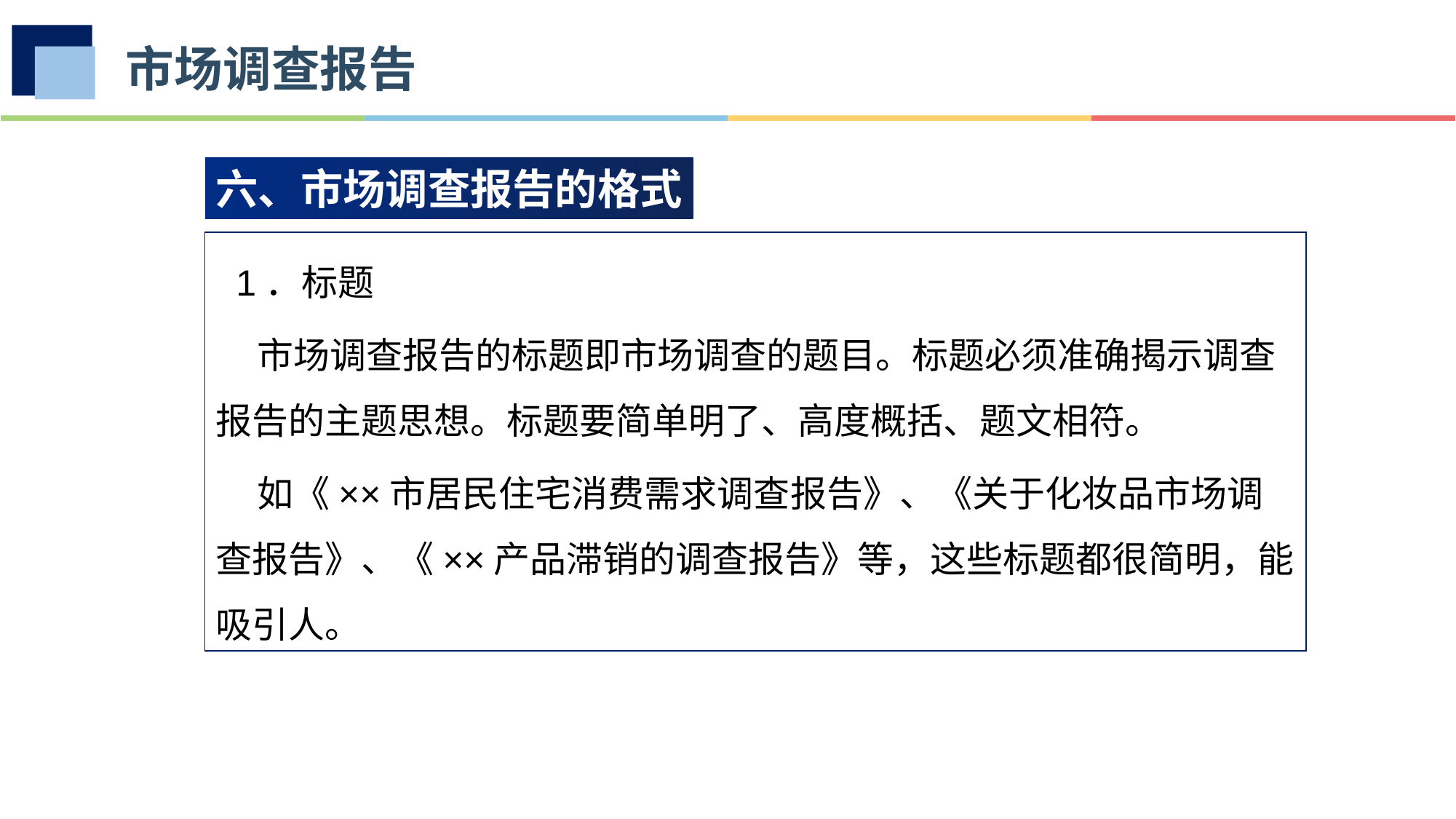

市场调查报告

六、市场调查报告的格式
  1．标题
    市场调查报告的标题即市场调查的题目。标题必须准确揭示调查报告的主题思想。标题要简单明了、高度概括、题文相符。
    如《××市居民住宅消费需求调查报告》、《关于化妆品市场调查报告》、《××产品滞销的调查报告》等，这些标题都很简明，能吸引人。